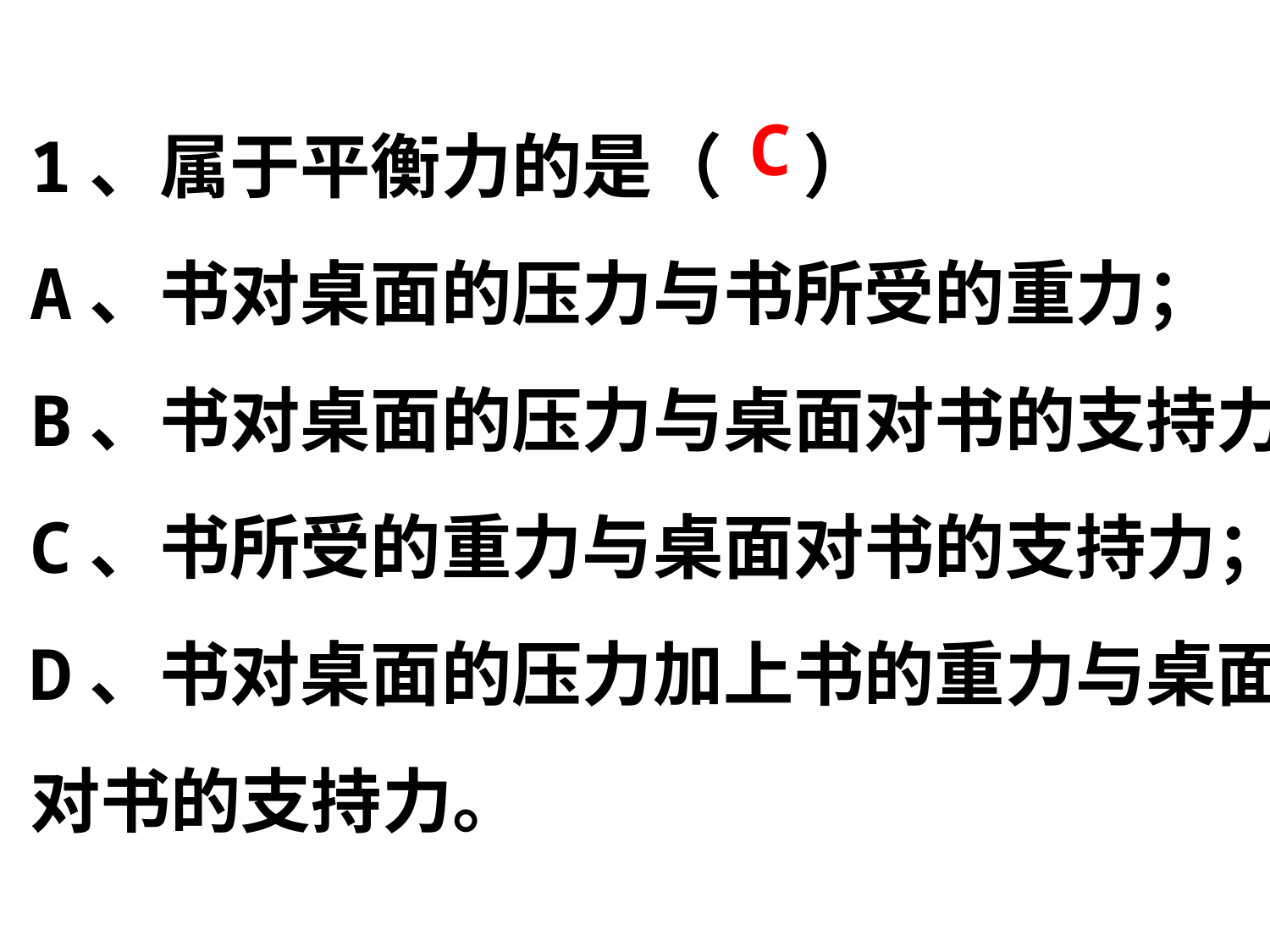

1、属于平衡力的是（     ）
A、书对桌面的压力与书所受的重力；
B、书对桌面的压力与桌面对书的支持力
C、书所受的重力与桌面对书的支持力；
D、书对桌面的压力加上书的重力与桌面对书的支持力。
C